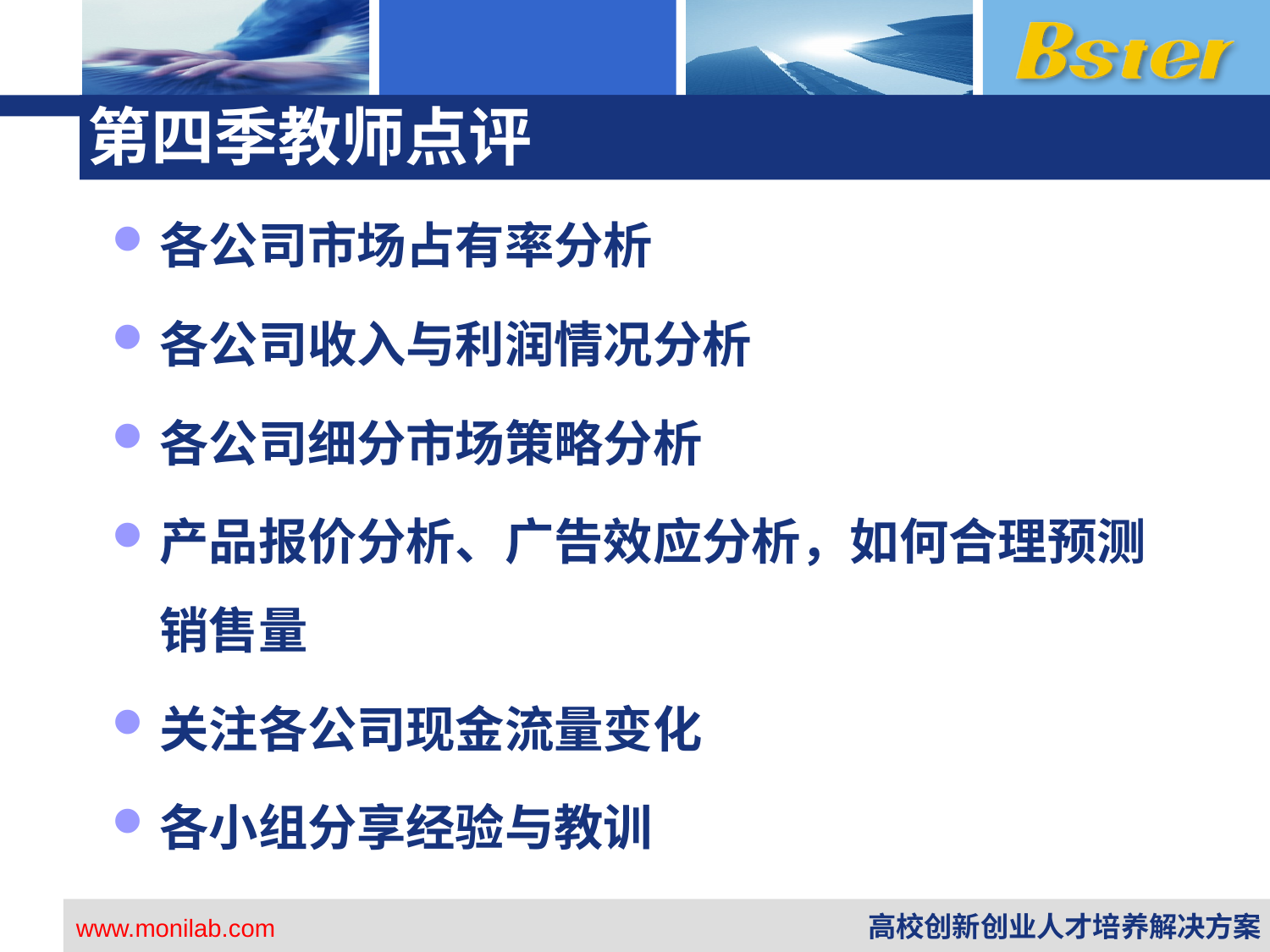

# 第四季教师点评
各公司市场占有率分析
各公司收入与利润情况分析
各公司细分市场策略分析
产品报价分析、广告效应分析，如何合理预测销售量
关注各公司现金流量变化
各小组分享经验与教训